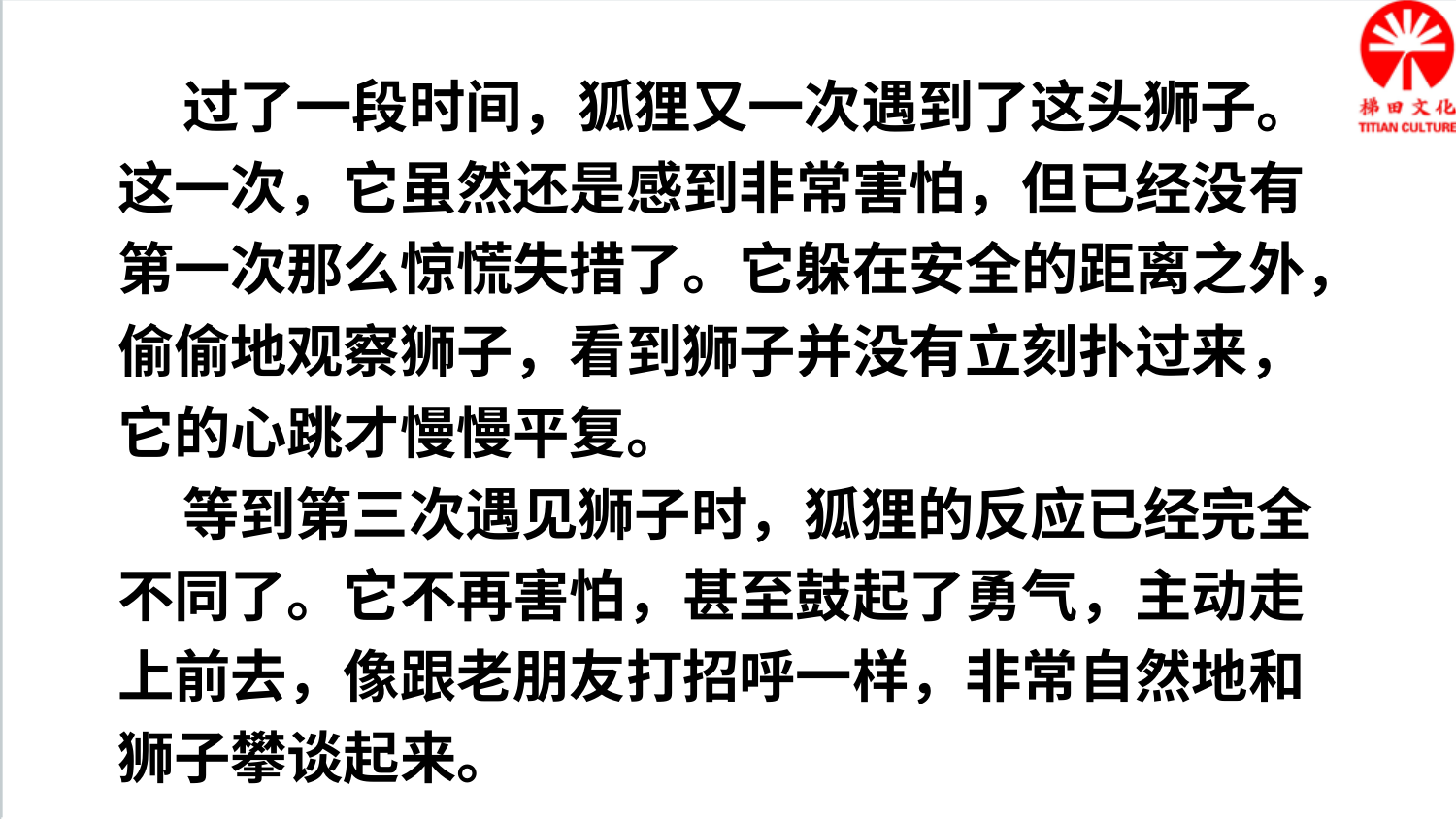

过了一段时间，狐狸又一次遇到了这头狮子。这一次，它虽然还是感到非常害怕，但已经没有第一次那么惊慌失措了。它躲在安全的距离之外，偷偷地观察狮子，看到狮子并没有立刻扑过来，它的心跳才慢慢平复。
    等到第三次遇见狮子时，狐狸的反应已经完全不同了。它不再害怕，甚至鼓起了勇气，主动走上前去，像跟老朋友打招呼一样，非常自然地和狮子攀谈起来。